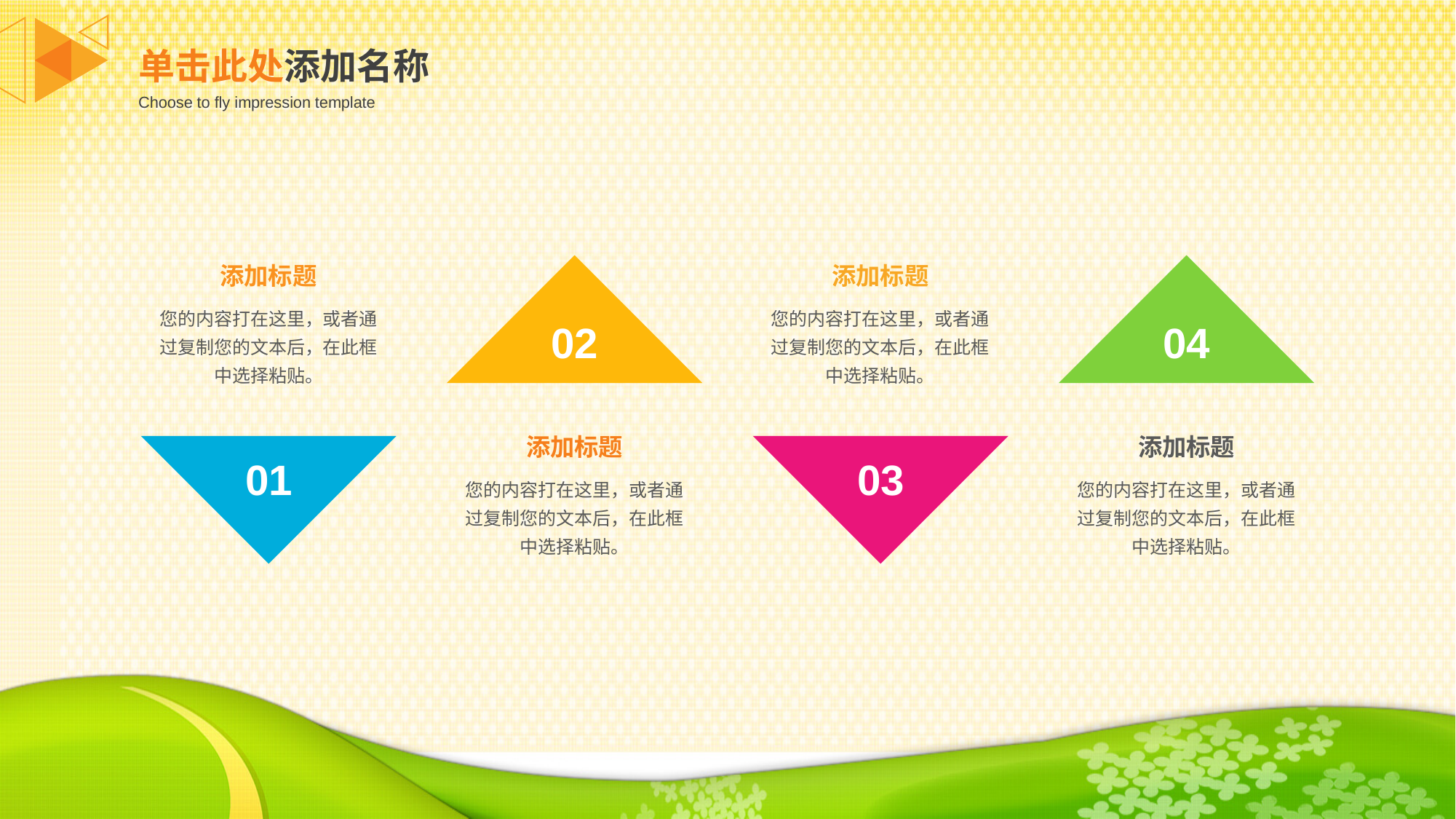

单击此处添加名称
Choose to fly impression template

02
添加标题
您的内容打在这里，或者通过复制您的文本后，在此框中选择粘贴。
添加标题
您的内容打在这里，或者通过复制您的文本后，在此框中选择粘贴。

01
添加标题
您的内容打在这里，或者通过复制您的文本后，在此框中选择粘贴。

03

04
添加标题
您的内容打在这里，或者通过复制您的文本后，在此框中选择粘贴。